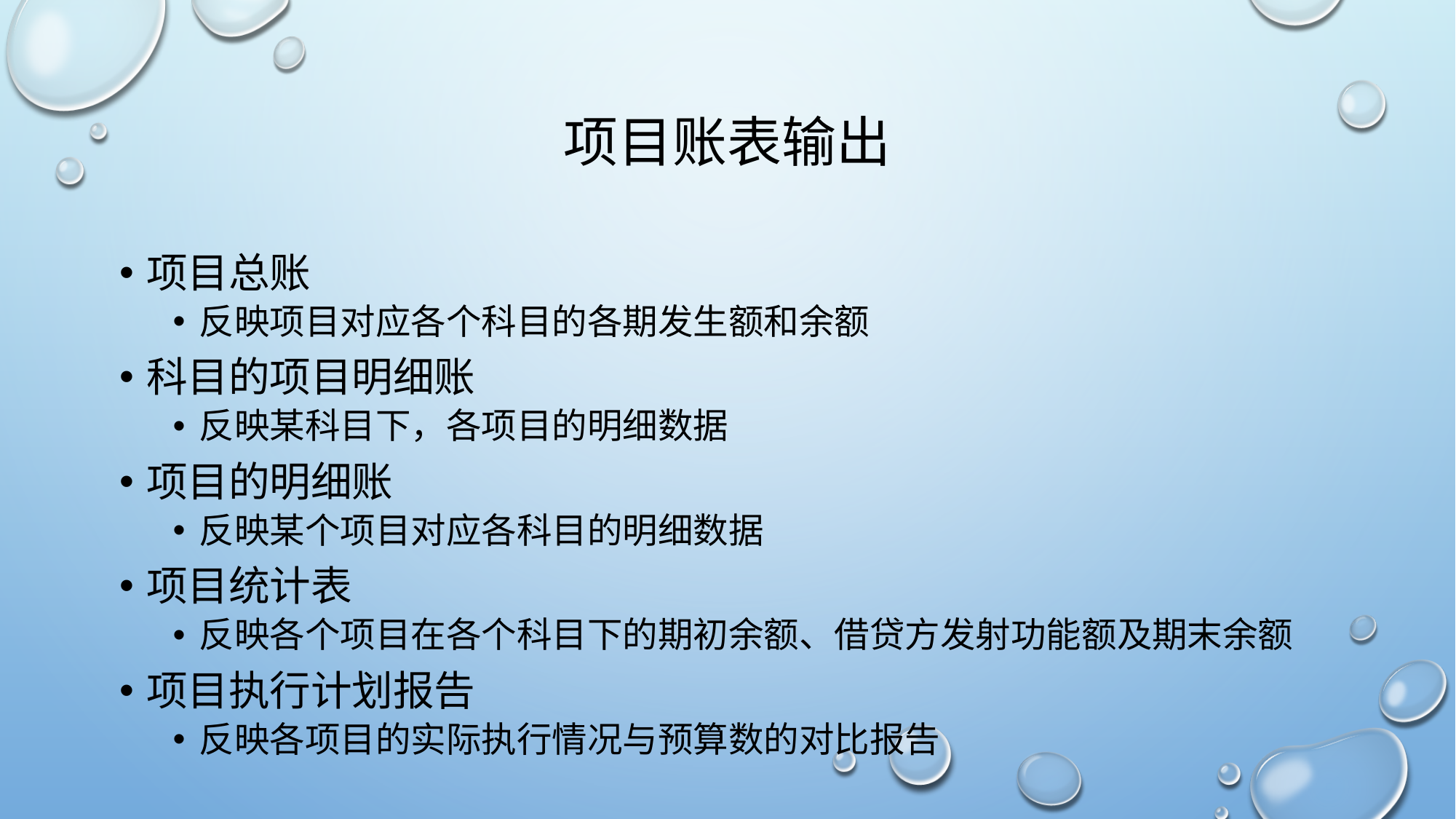

# 项目账表输出
项目总账
反映项目对应各个科目的各期发生额和余额
科目的项目明细账
反映某科目下，各项目的明细数据
项目的明细账
反映某个项目对应各科目的明细数据
项目统计表
反映各个项目在各个科目下的期初余额、借贷方发射功能额及期末余额
项目执行计划报告
反映各项目的实际执行情况与预算数的对比报告